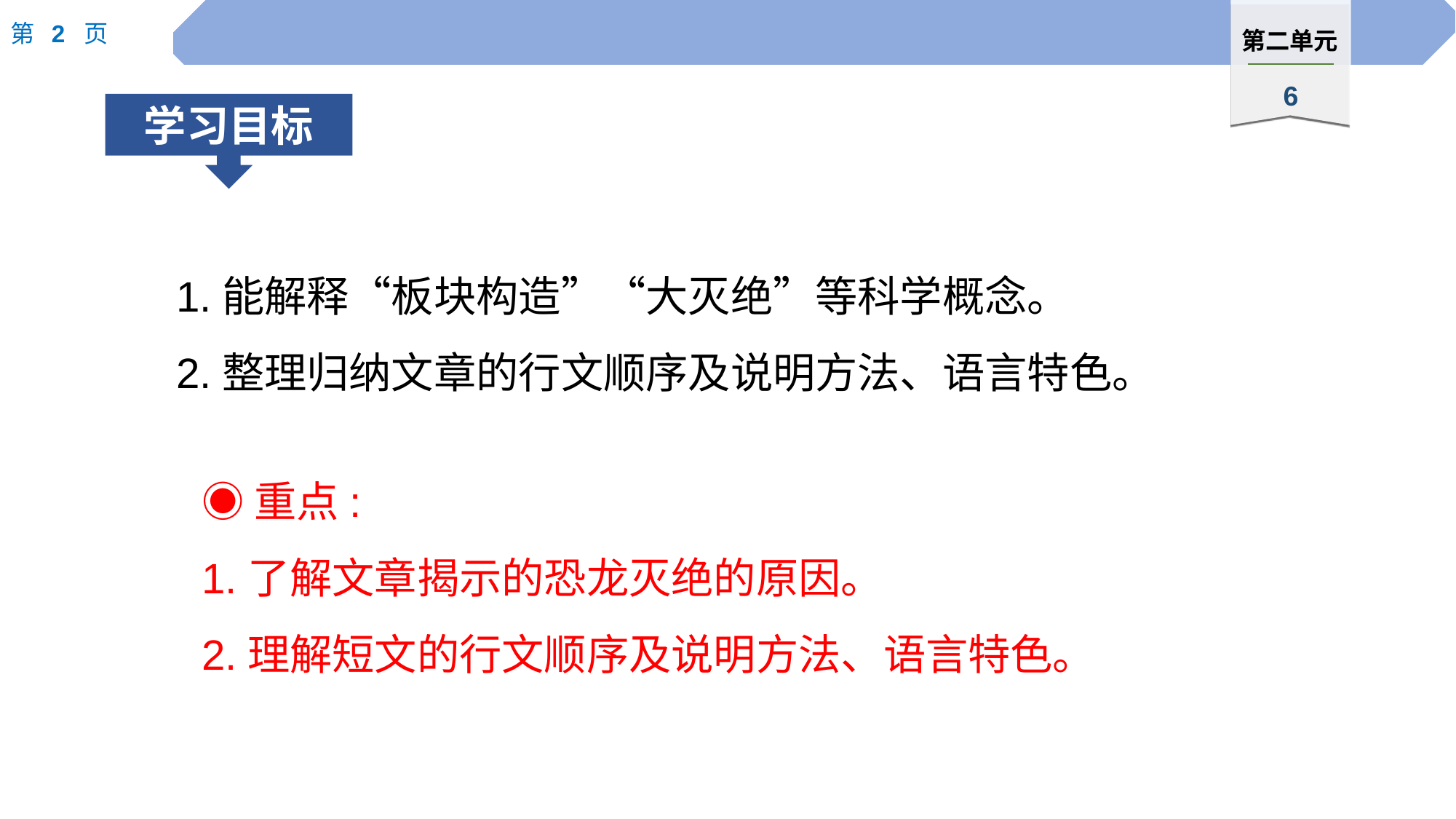

1.能解释“板块构造”“大灭绝”等科学概念。
2.整理归纳文章的行文顺序及说明方法、语言特色。

◉重点:
1.了解文章揭示的恐龙灭绝的原因。
2.理解短文的行文顺序及说明方法、语言特色。